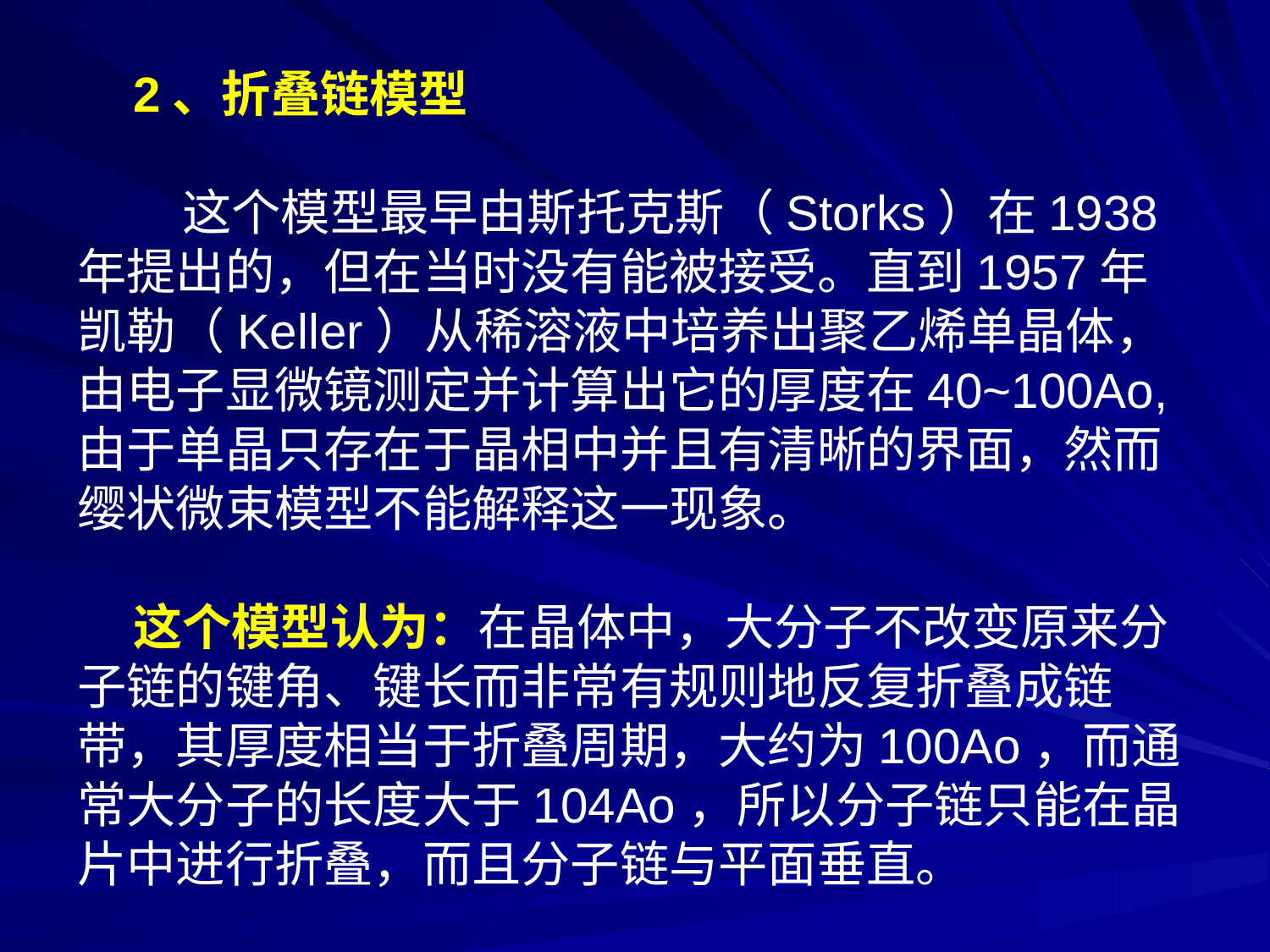

2、折叠链模型

　这个模型最早由斯托克斯（Storks）在1938年提出的，但在当时没有能被接受。直到1957年凯勒（Keller）从稀溶液中培养出聚乙烯单晶体，由电子显微镜测定并计算出它的厚度在40~100Ao,由于单晶只存在于晶相中并且有清晰的界面，然而缨状微束模型不能解释这一现象。

这个模型认为：在晶体中，大分子不改变原来分子链的键角、键长而非常有规则地反复折叠成链带，其厚度相当于折叠周期，大约为100Ao，而通常大分子的长度大于104Ao，所以分子链只能在晶片中进行折叠，而且分子链与平面垂直。